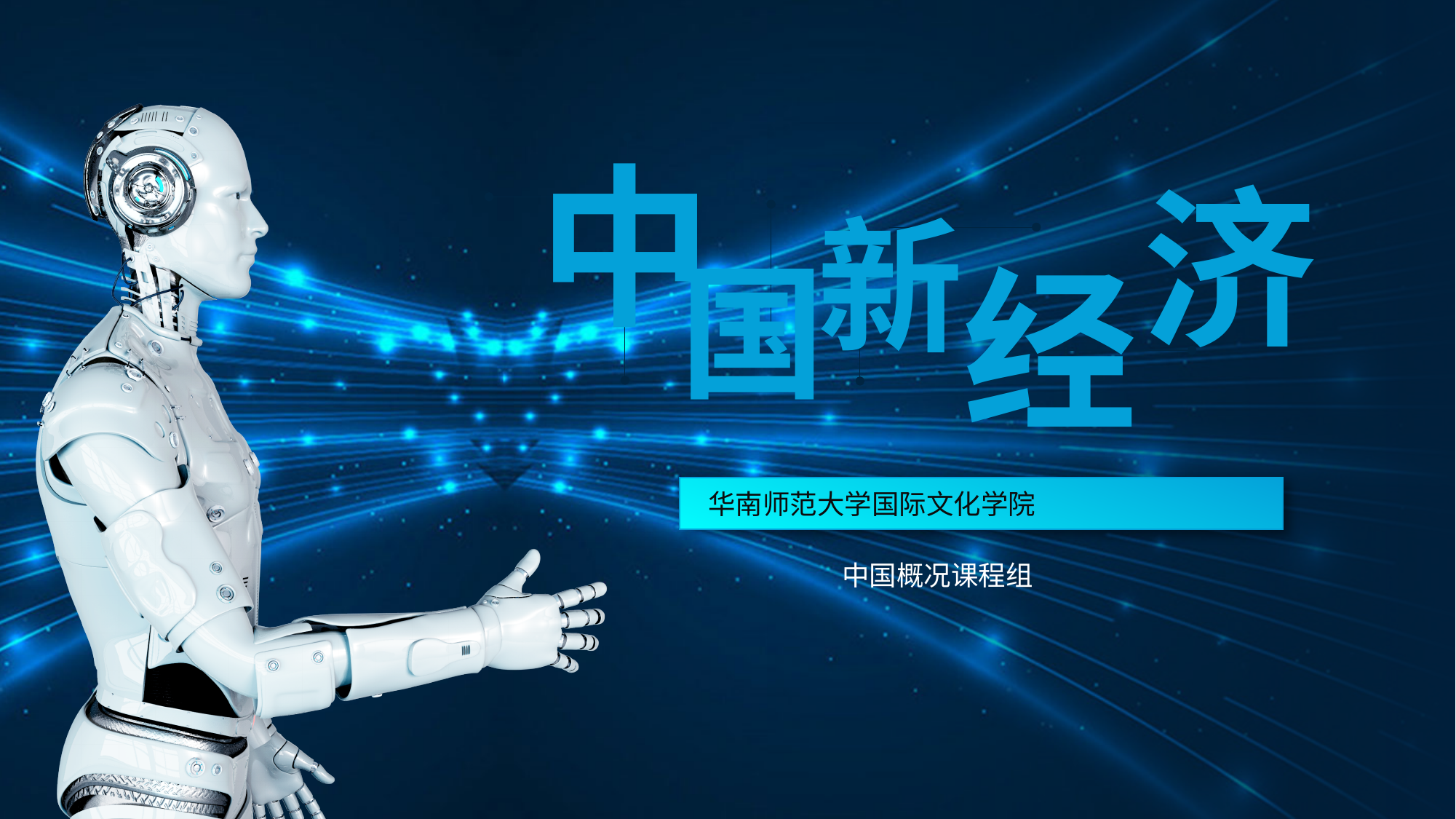

中
济
新
国
经

华南师范大学国际文化学院
中国概况课程组